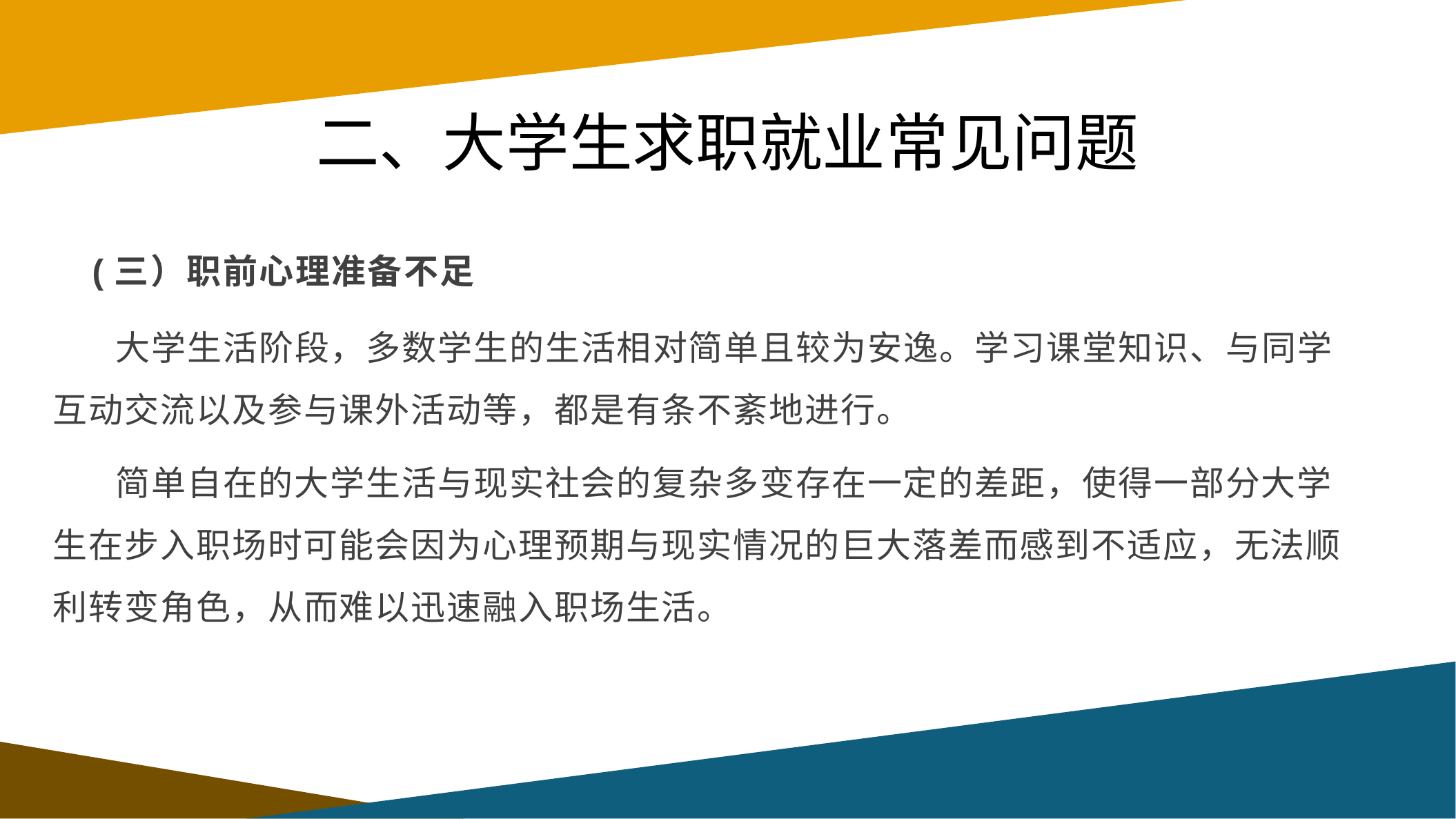

二、大学生求职就业常见问题
 (三）职前心理准备不足
      大学生活阶段，多数学生的生活相对简单且较为安逸。学习课堂知识、与同学互动交流以及参与课外活动等，都是有条不紊地进行。
      简单自在的大学生活与现实社会的复杂多变存在一定的差距，使得一部分大学生在步入职场时可能会因为心理预期与现实情况的巨大落差而感到不适应，无法顺利转变角色，从而难以迅速融入职场生活。